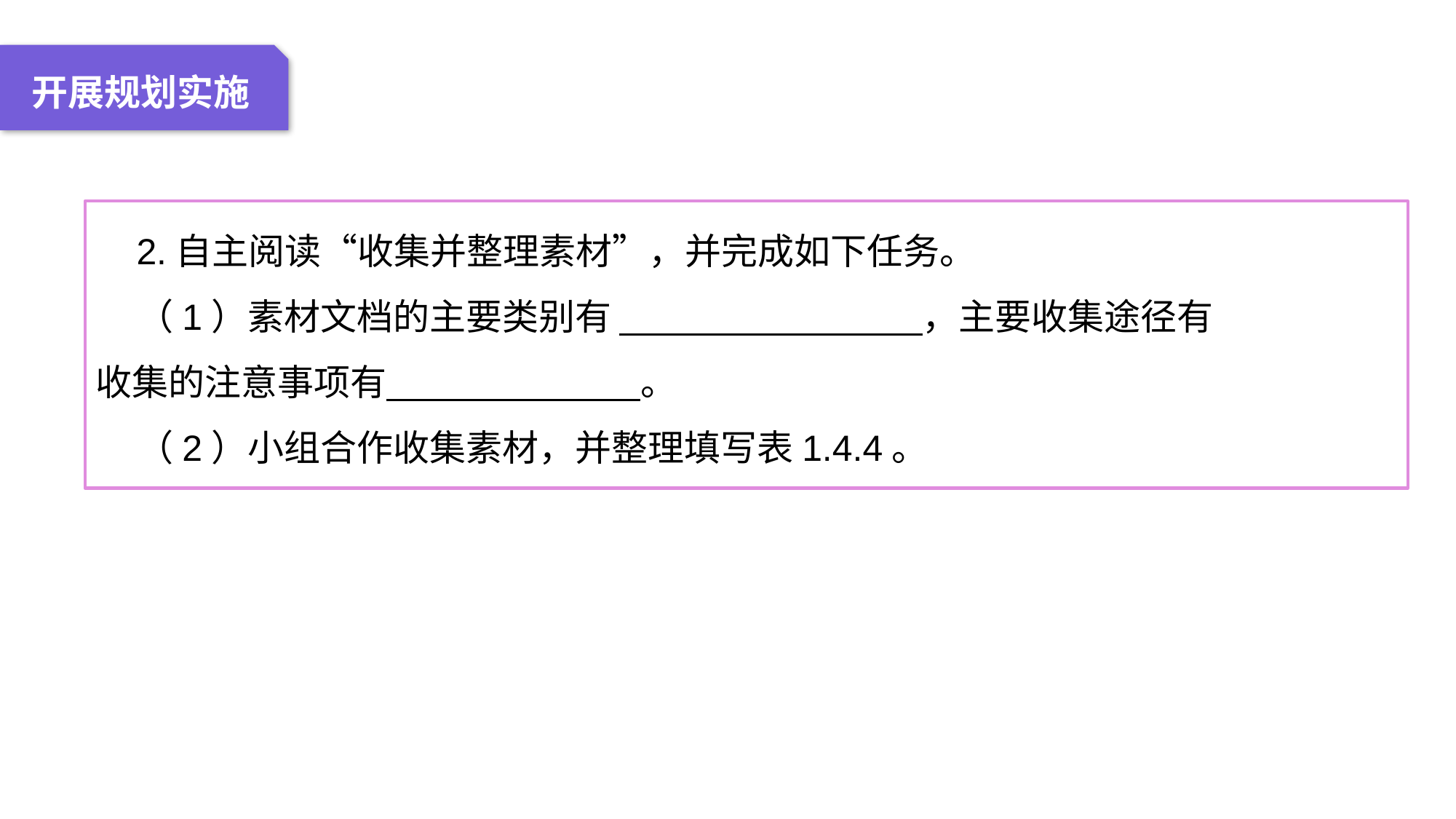

04 名词解释
01 准备过程
02 整体结构
03 重点说明
开展规划实施
    2.自主阅读“收集并整理素材”，并完成如下任务。
    （1）素材文档的主要类别有                                      ，主要收集途径有                      收集的注意事项有                               。
    （2）小组合作收集素材，并整理填写表1.4.4。